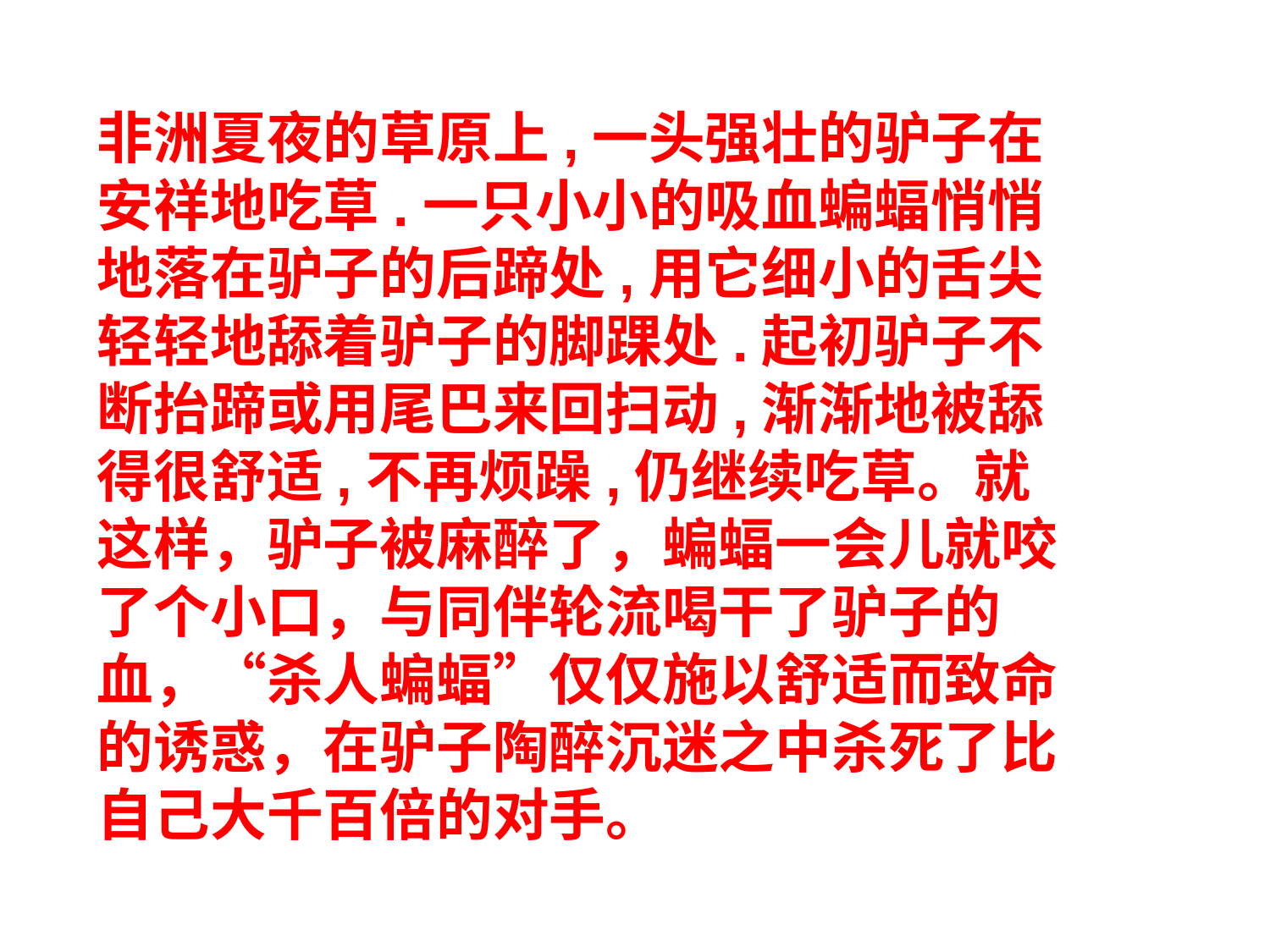

非洲夏夜的草原上,一头强壮的驴子在安祥地吃草.一只小小的吸血蝙蝠悄悄地落在驴子的后蹄处,用它细小的舌尖轻轻地舔着驴子的脚踝处.起初驴子不断抬蹄或用尾巴来回扫动,渐渐地被舔得很舒适,不再烦躁,仍继续吃草。就这样，驴子被麻醉了，蝙蝠一会儿就咬了个小口，与同伴轮流喝干了驴子的血，“杀人蝙蝠”仅仅施以舒适而致命的诱惑，在驴子陶醉沉迷之中杀死了比自己大千百倍的对手。